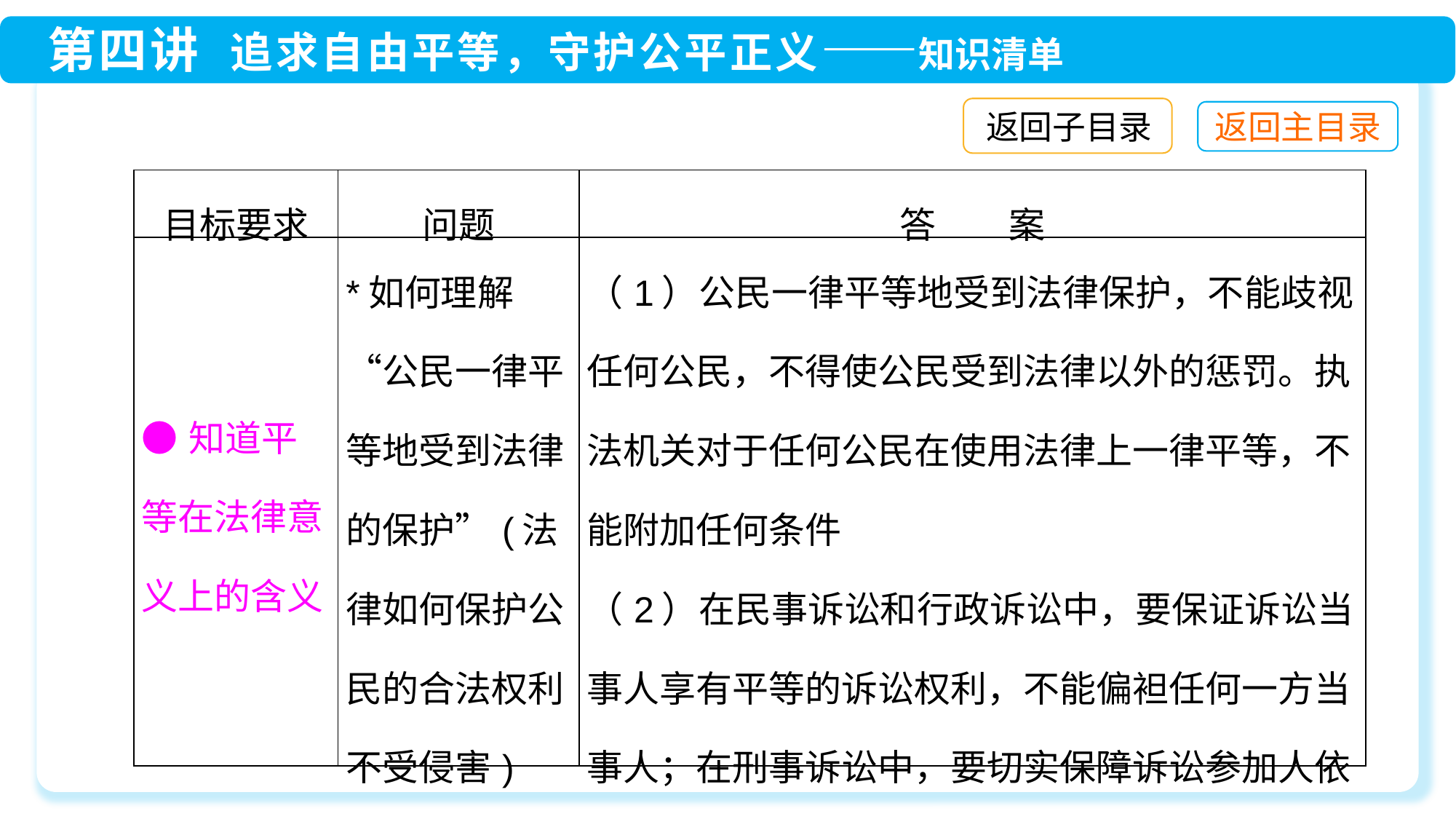

返回子目录
| 目标要求 | 问题 | 答　　案 |
| --- | --- | --- |
| ●知道平等在法律意义上的含义 | \*如何理解“公民一律平等地受到法律的保护”(法律如何保护公民的合法权利不受侵害) | （1）公民一律平等地受到法律保护，不能歧视任何公民，不得使公民受到法律以外的惩罚。执法机关对于任何公民在使用法律上一律平等，不能附加任何条件 （2）在民事诉讼和行政诉讼中，要保证诉讼当事人享有平等的诉讼权利，不能偏袒任何一方当事人；在刑事诉讼中，要切实保障诉讼参加人依法享有的诉讼权利 |